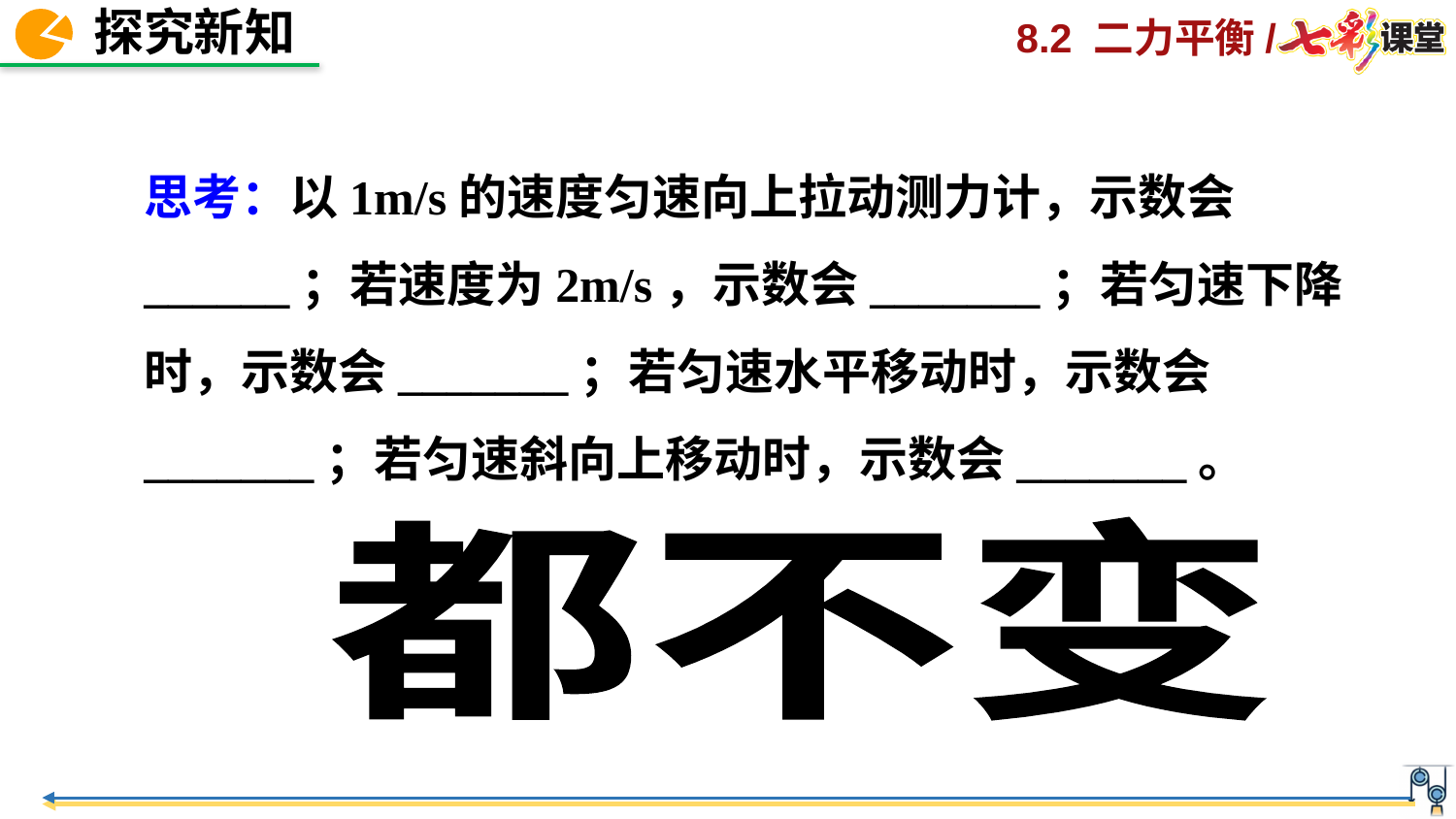

思考：以1m/s的速度匀速向上拉动测力计，示数会______；若速度为2m/s，示数会_______；若匀速下降时，示数会_______；若匀速水平移动时，示数会_______；若匀速斜向上移动时，示数会_______。
都不变